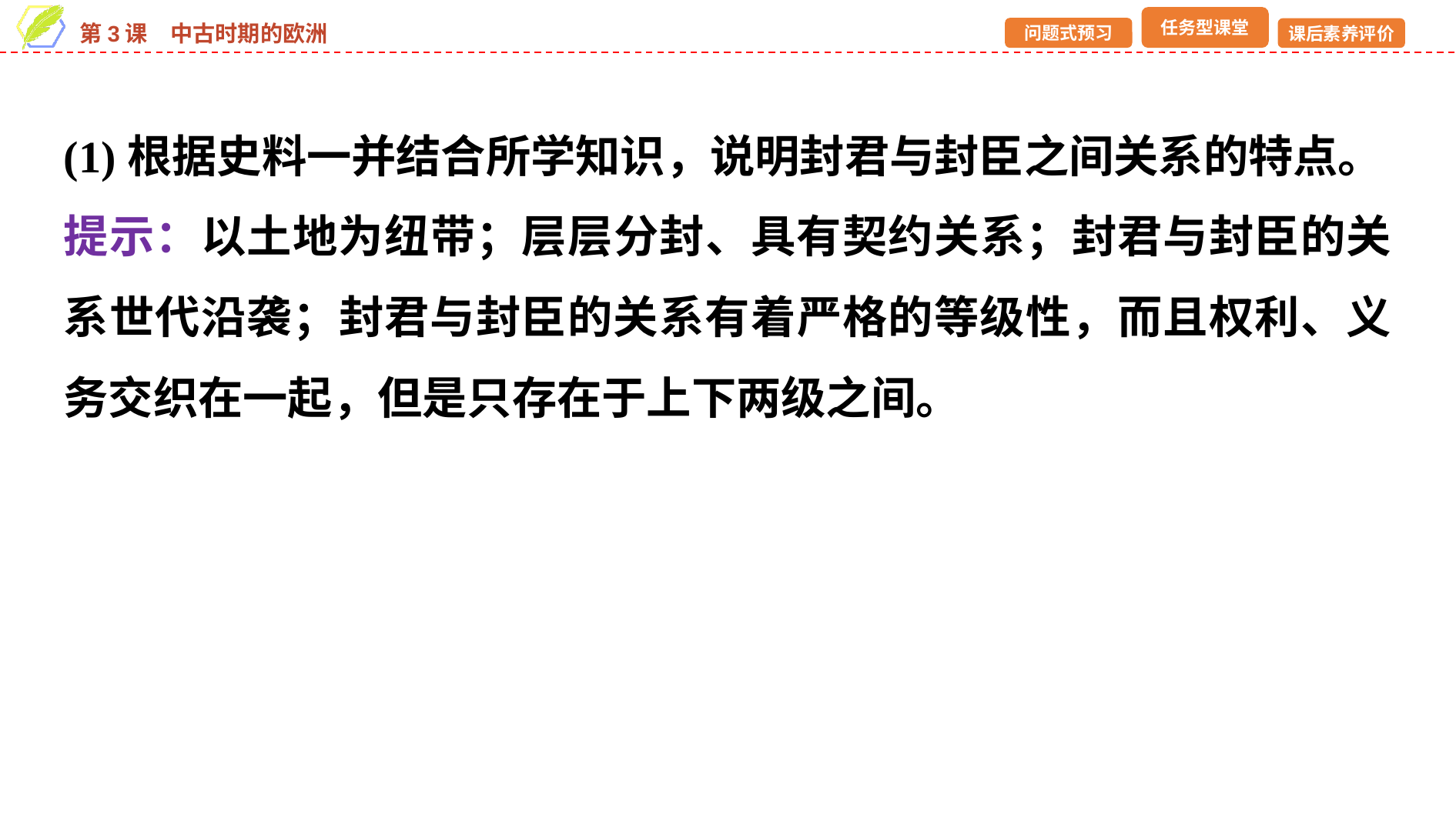

(1)根据史料一并结合所学知识，说明封君与封臣之间关系的特点。
提示：以土地为纽带；层层分封、具有契约关系；封君与封臣的关系世代沿袭；封君与封臣的关系有着严格的等级性，而且权利、义务交织在一起，但是只存在于上下两级之间。